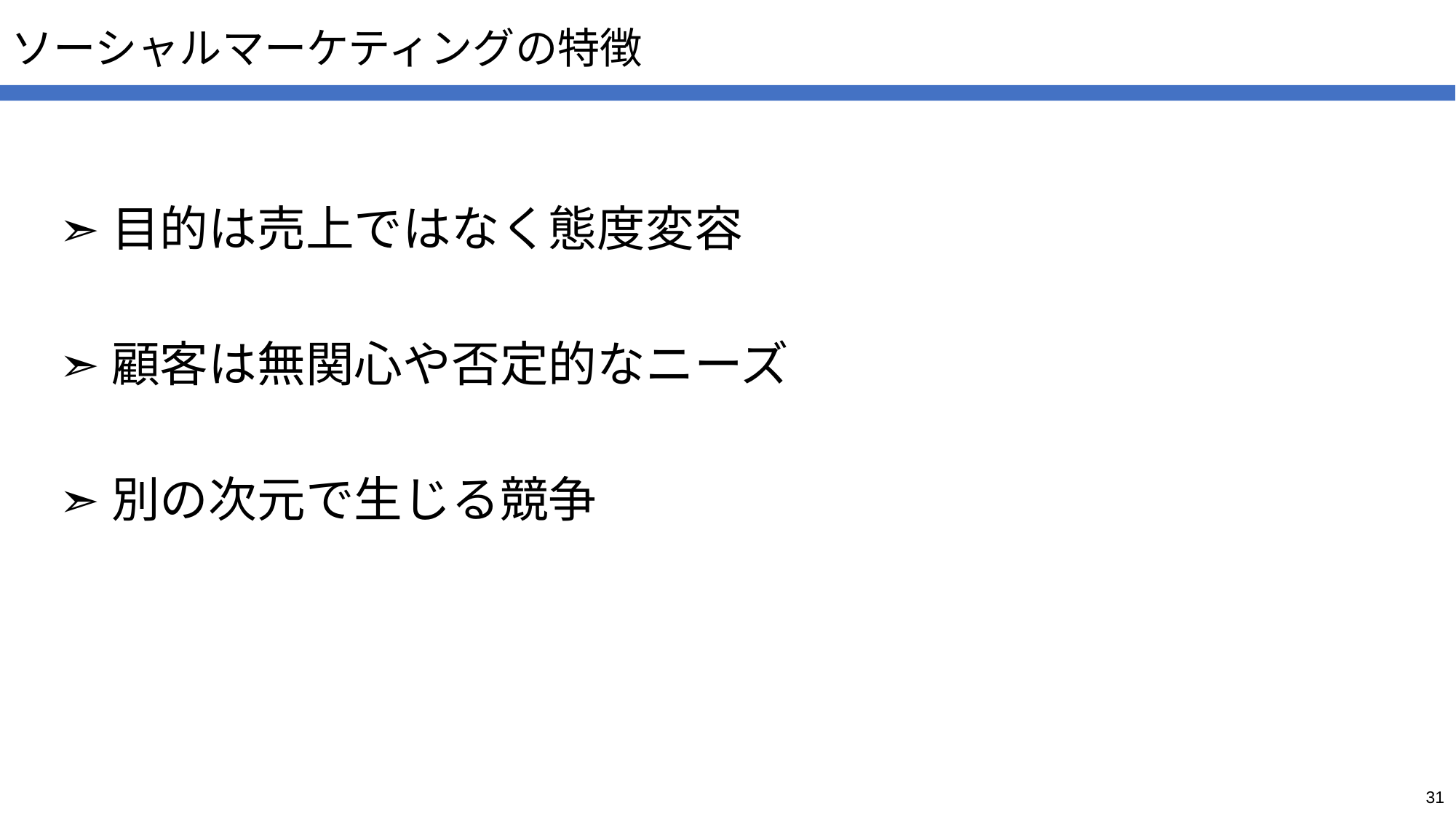

# ソーシャルマーケティングの特徴

➣目的は売上ではなく態度変容

➣顧客は無関心や否定的なニーズ

➣別の次元で生じる競争

31